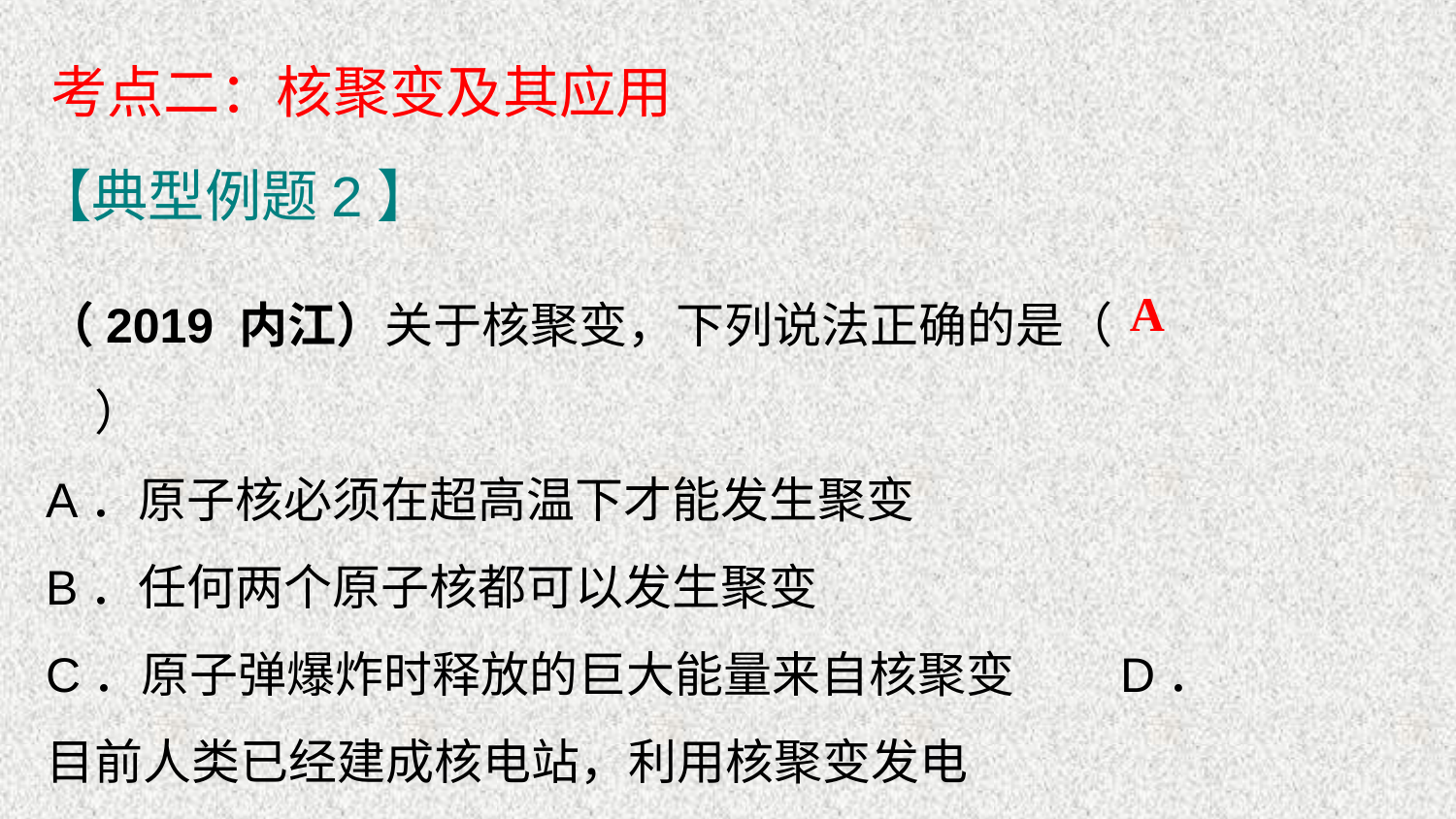

考点二：核聚变及其应用
【典型例题2】
（2019 内江）关于核聚变，下列说法正确的是（　　）
A．原子核必须在超高温下才能发生聚变
B．任何两个原子核都可以发生聚变
C．原子弹爆炸时释放的巨大能量来自核聚变	    D．目前人类已经建成核电站，利用核聚变发电
A